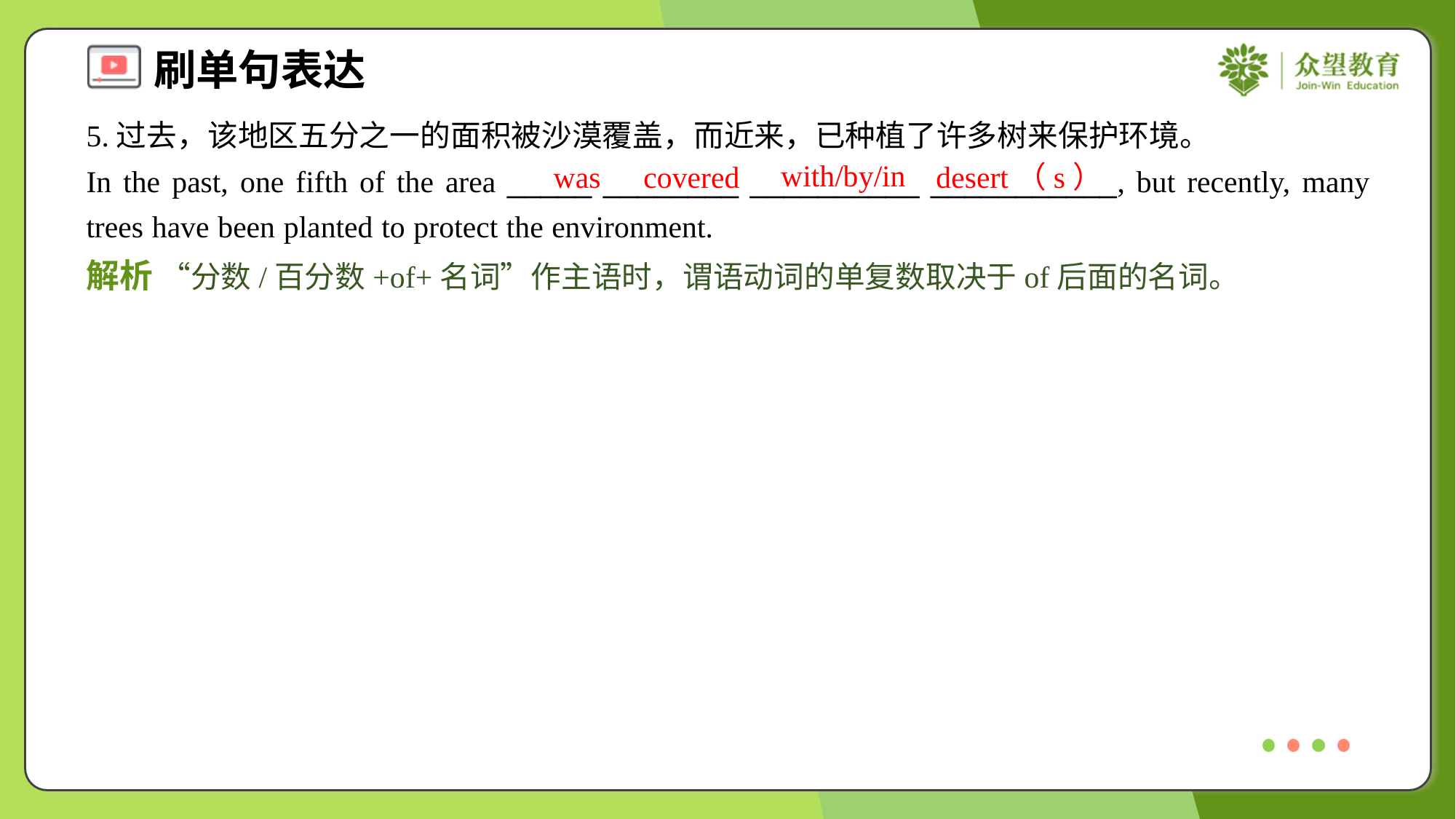

5.过去，该地区五分之一的面积被沙漠覆盖，而近来，已种植了许多树来保护环境。
In the past, one fifth of the area _____ ________ __________ ___________, but recently, many trees have been planted to protect the environment.
with/by/in
was
covered
desert（s）
解析 “分数/百分数+of+名词”作主语时，谓语动词的单复数取决于of后面的名词。